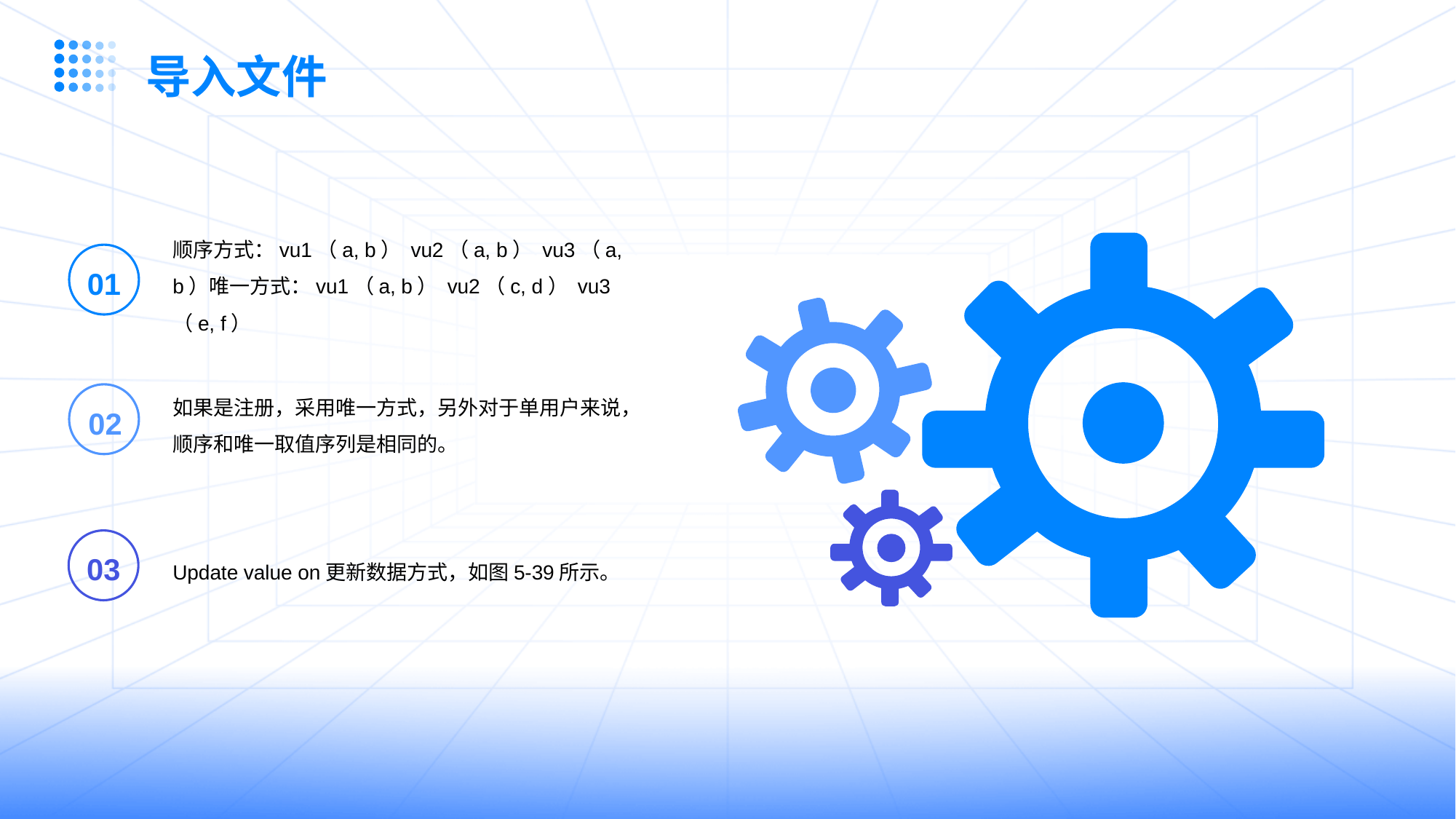

导入文件

顺序方式：vu1（a, b） vu2（a, b） vu3（a, b）唯一方式：vu1（a, b） vu2（c, d） vu3（e, f）

01

如果是注册，采用唯一方式，另外对于单用户来说，顺序和唯一取值序列是相同的。

02

Update value on更新数据方式，如图5-39所示。

03